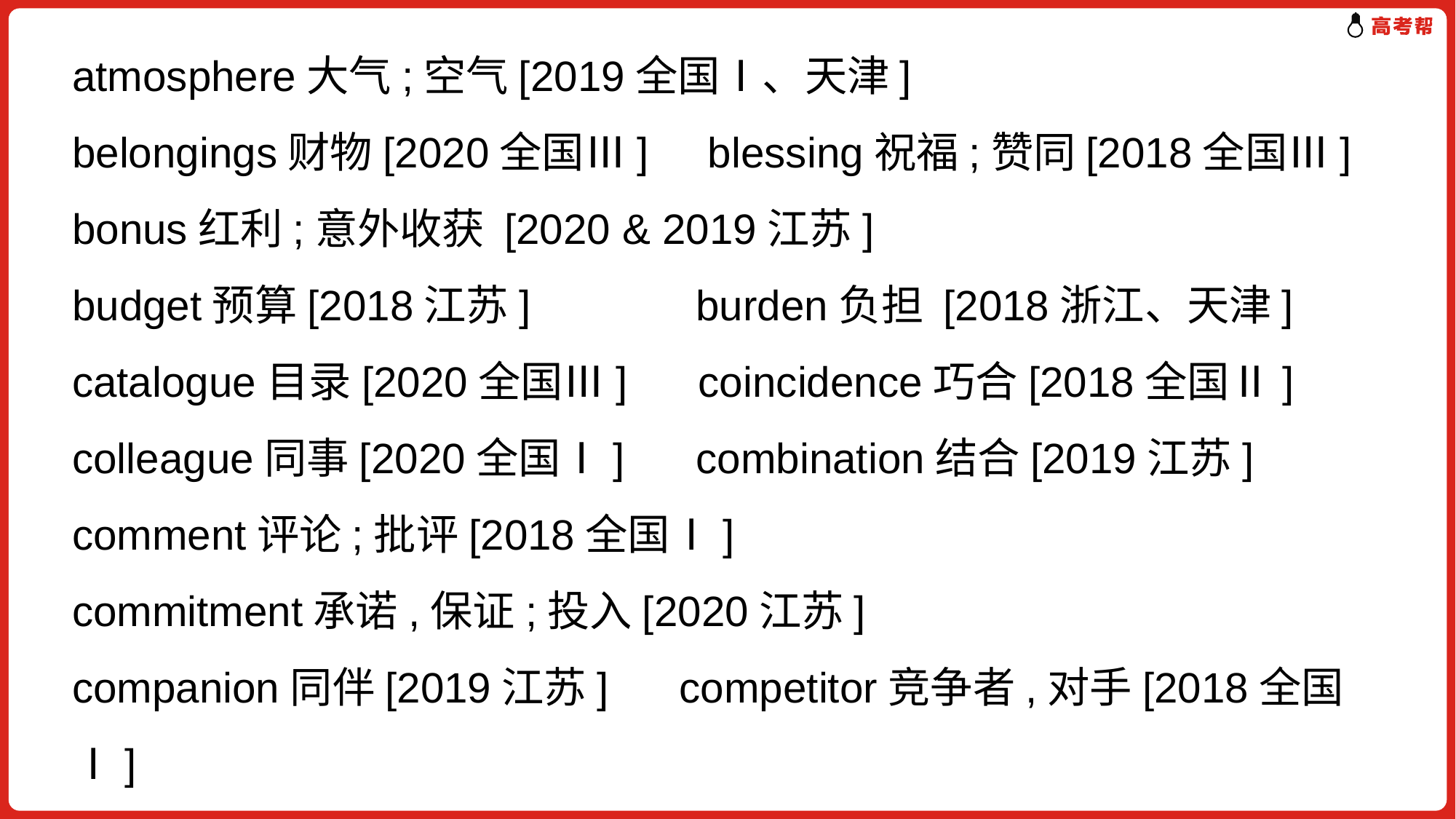

atmosphere大气;空气[2019全国Ⅰ、天津]
belongings财物[2020全国Ⅲ]     blessing祝福;赞同[2018全国Ⅲ]
bonus红利;意外收获 [2020 & 2019江苏]
budget预算[2018江苏]              burden负担 [2018浙江、天津]
catalogue目录[2020全国Ⅲ]      coincidence巧合[2018全国Ⅱ]
colleague同事[2020全国Ⅰ]      combination结合[2019江苏]
comment评论;批评[2018全国Ⅰ]
commitment承诺,保证;投入[2020江苏]
companion同伴[2019江苏]      competitor竞争者,对手[2018全国Ⅰ]
conclusion结尾,结束;结论[2018天津]      conflict冲突[2019浙江]